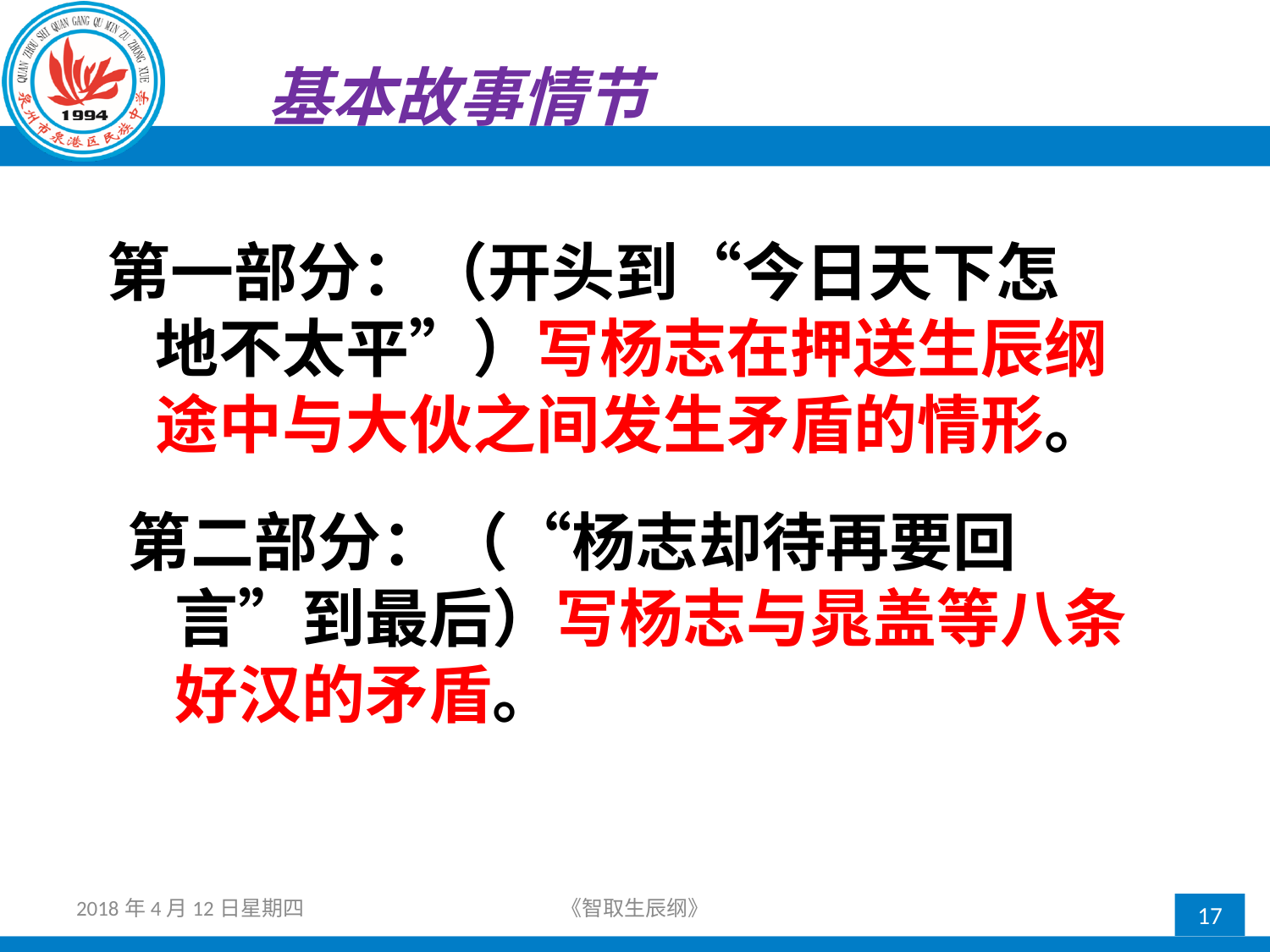

# 基本故事情节
第一部分：（开头到“今日天下怎地不太平”）写杨志在押送生辰纲途中与大伙之间发生矛盾的情形。
第二部分：（“杨志却待再要回言”到最后）写杨志与晁盖等八条好汉的矛盾。
2018年4月12日星期四
《智取生辰纲》